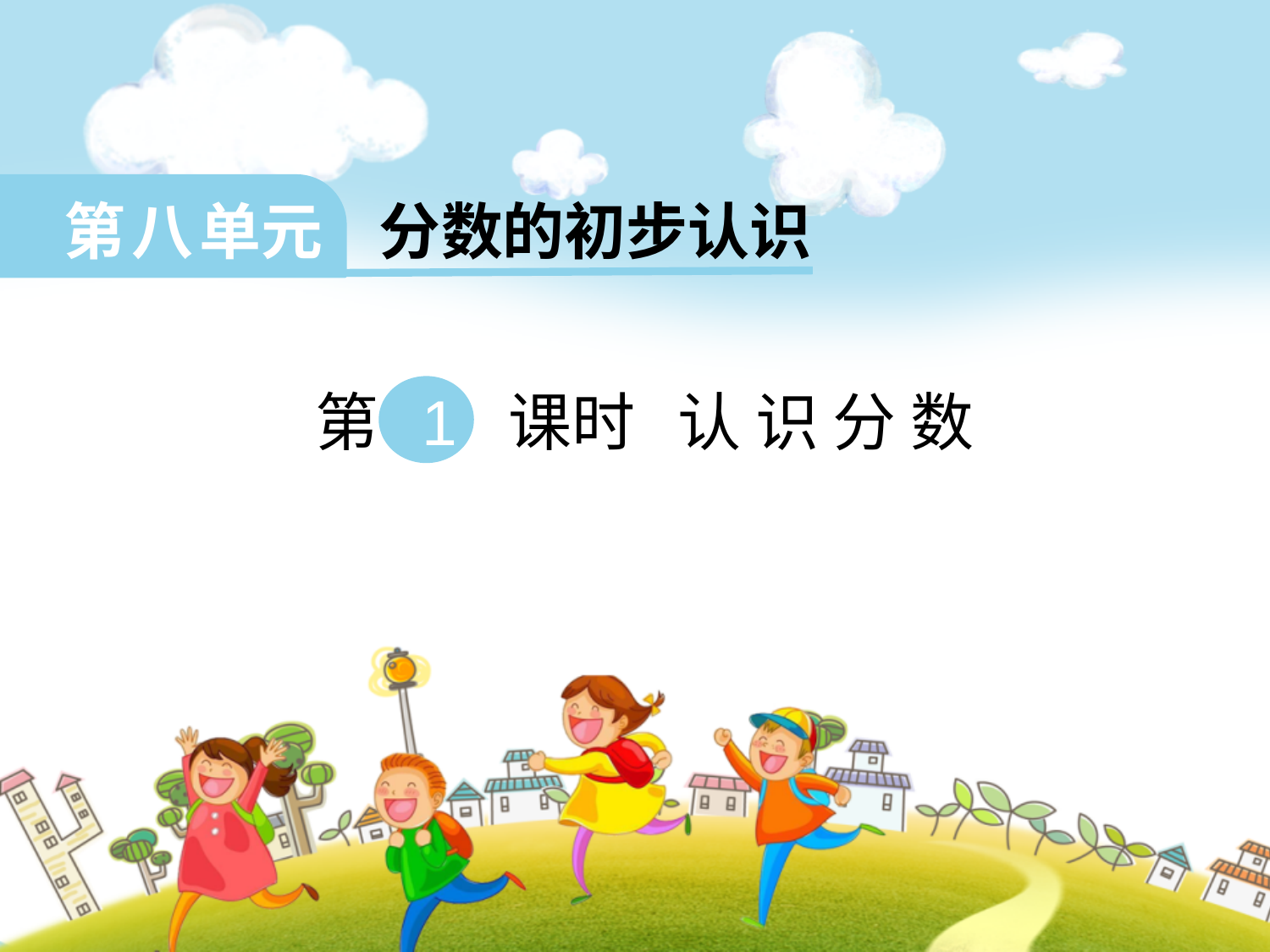

第 八 单元    分数的初步认识

  第  1  课时   认 识 分 数